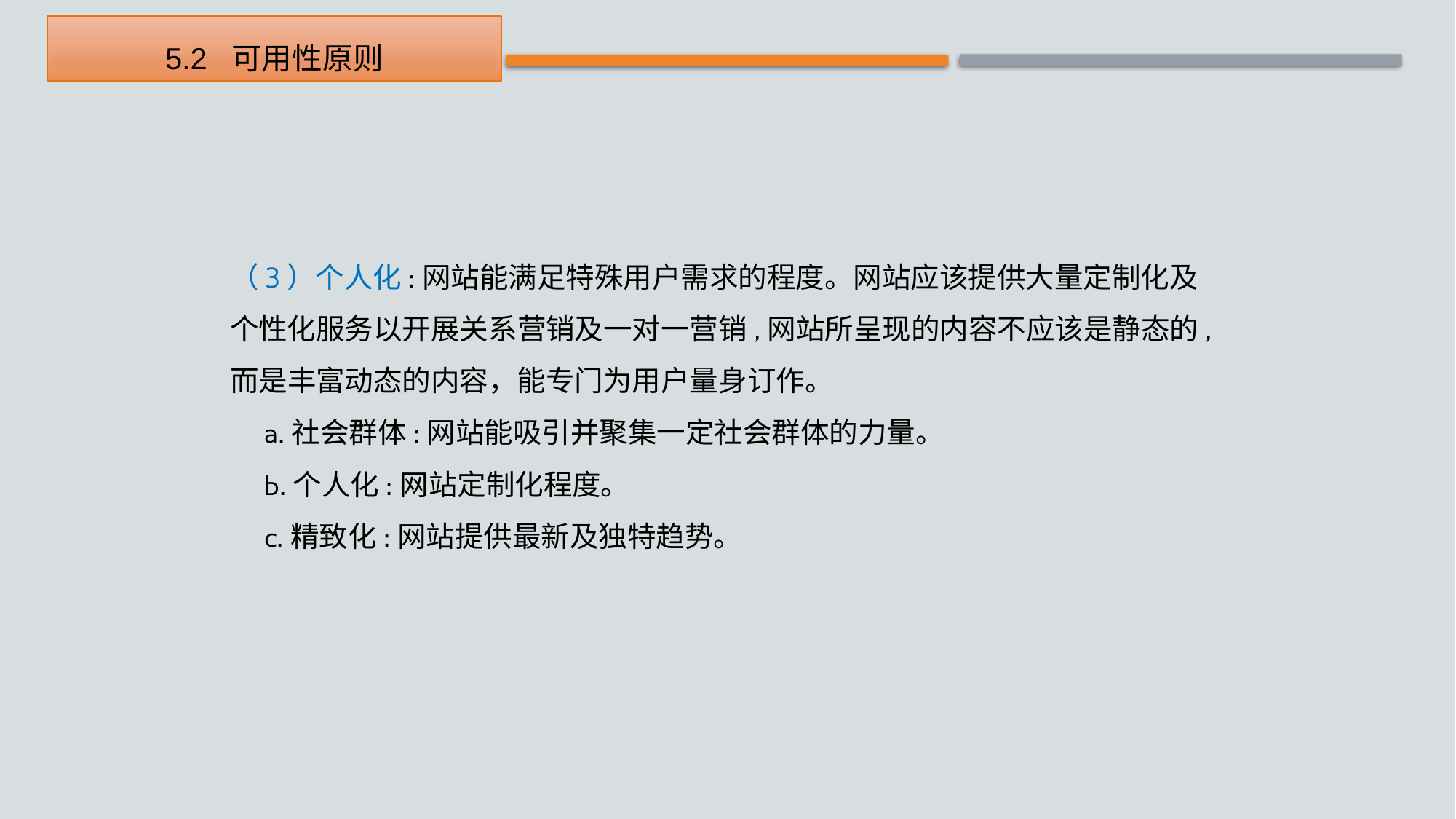

5.2  可用性原则
（3）个人化:网站能满足特殊用户需求的程度。网站应该提供大量定制化及个性化服务以开展关系营销及一对一营销,网站所呈现的内容不应该是静态的,而是丰富动态的内容，能专门为用户量身订作。
    a.社会群体:网站能吸引并聚集一定社会群体的力量。
    b.个人化:网站定制化程度。
    c.精致化:网站提供最新及独特趋势。